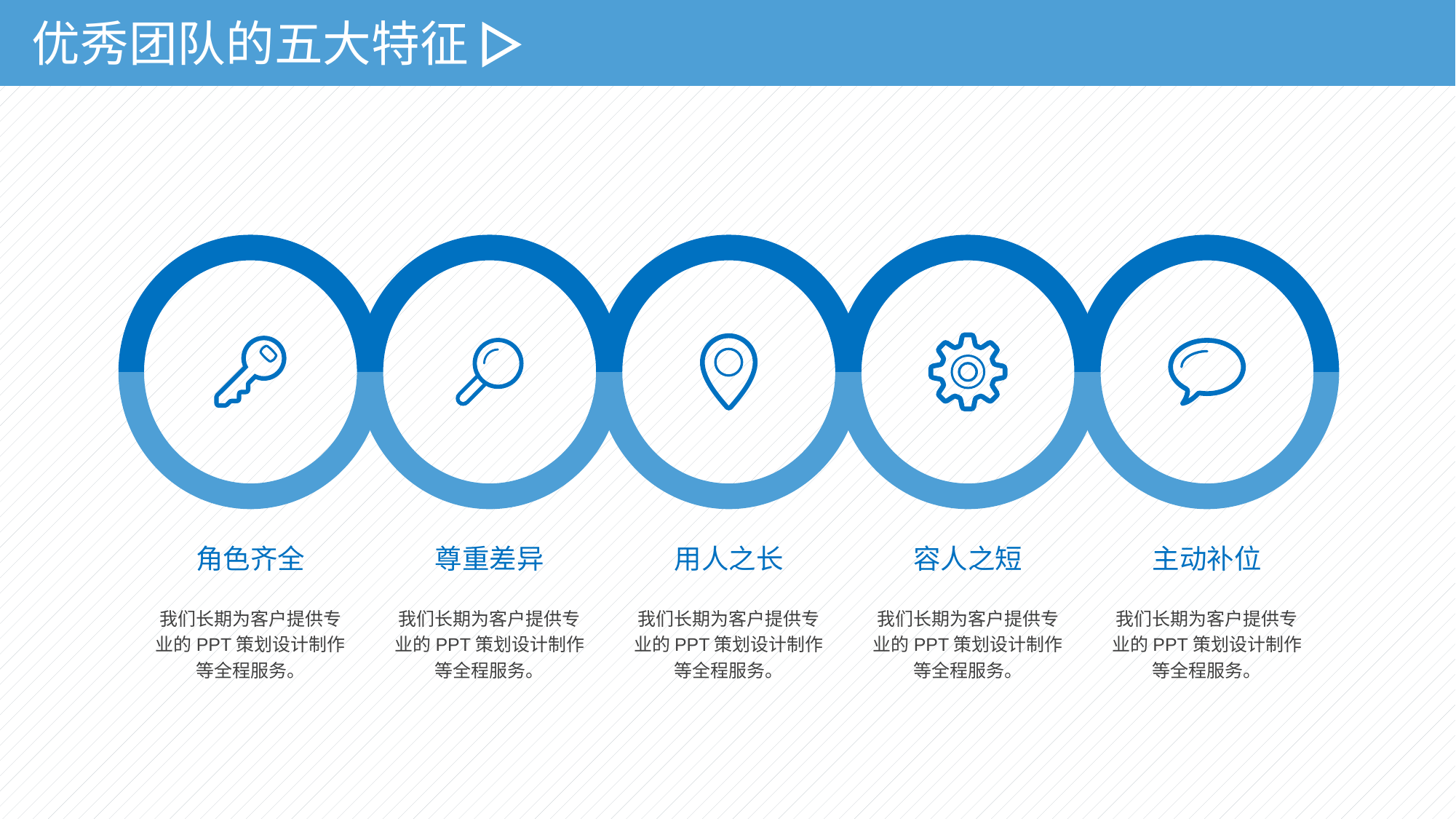

优秀团队的五大特征

角色齐全
尊重差异
用人之长
容人之短
主动补位
我们长期为客户提供专业的PPT策划设计制作等全程服务。
我们长期为客户提供专业的PPT策划设计制作等全程服务。
我们长期为客户提供专业的PPT策划设计制作等全程服务。
我们长期为客户提供专业的PPT策划设计制作等全程服务。
我们长期为客户提供专业的PPT策划设计制作等全程服务。